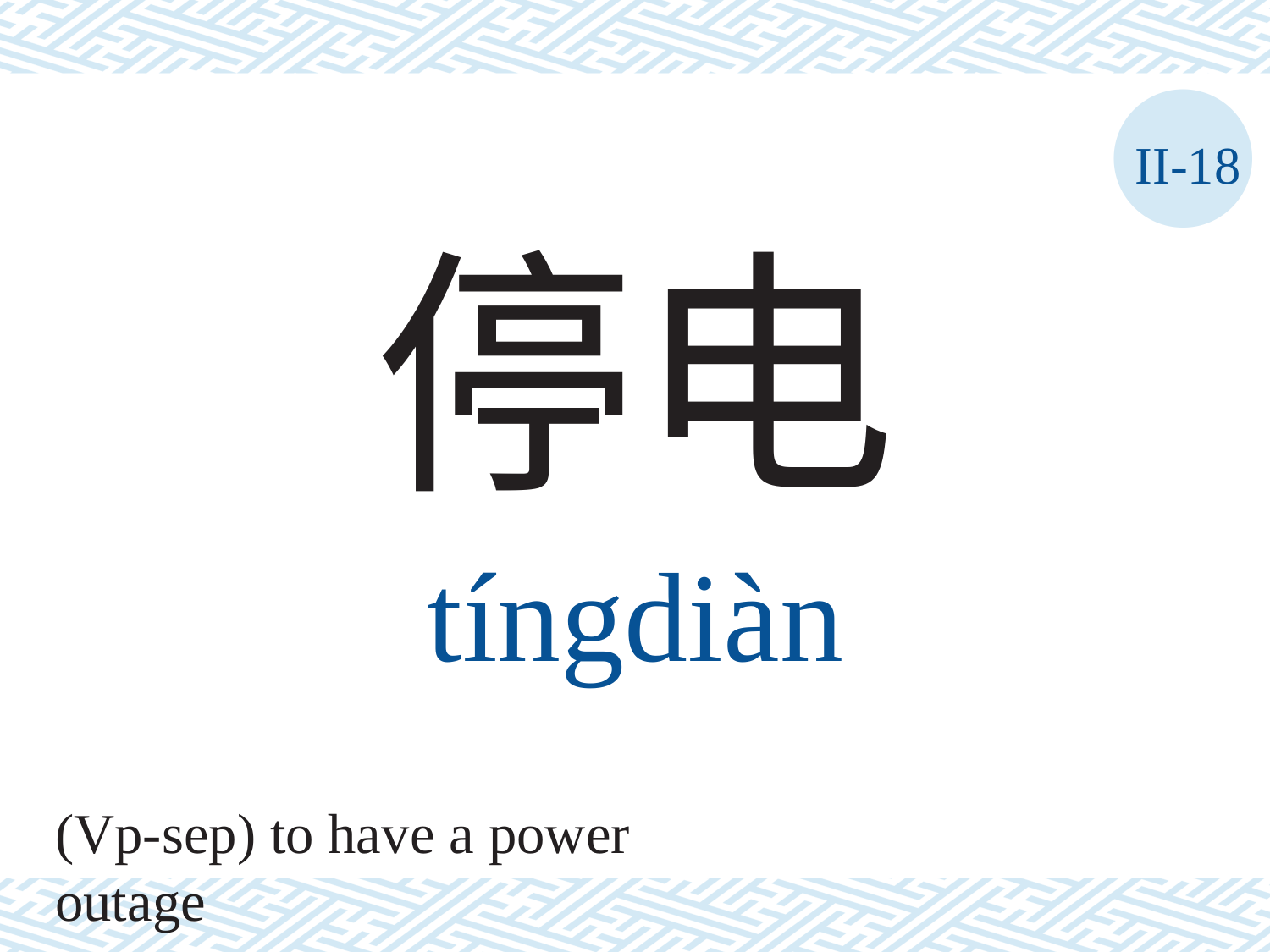

II-18
停电
tíngdiàn
(Vp-sep) to have a power outage